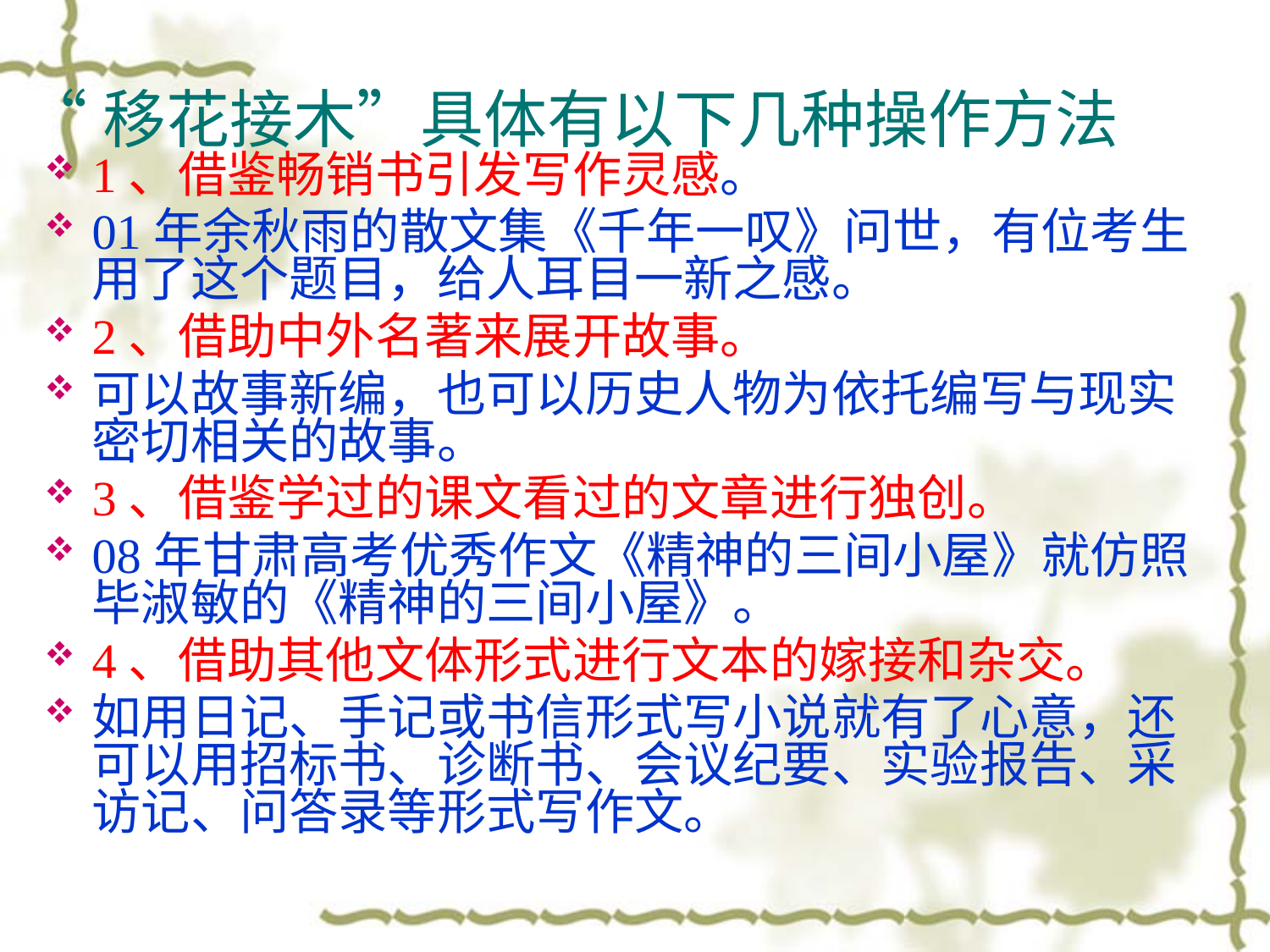

“移花接木”具体有以下几种操作方法
1、借鉴畅销书引发写作灵感。
01年余秋雨的散文集《千年一叹》问世，有位考生用了这个题目，给人耳目一新之感。
2、借助中外名著来展开故事。
可以故事新编，也可以历史人物为依托编写与现实密切相关的故事。
3、借鉴学过的课文看过的文章进行独创。
08年甘肃高考优秀作文《精神的三间小屋》就仿照毕淑敏的《精神的三间小屋》。
4、借助其他文体形式进行文本的嫁接和杂交。
如用日记、手记或书信形式写小说就有了心意，还可以用招标书、诊断书、会议纪要、实验报告、采访记、问答录等形式写作文。